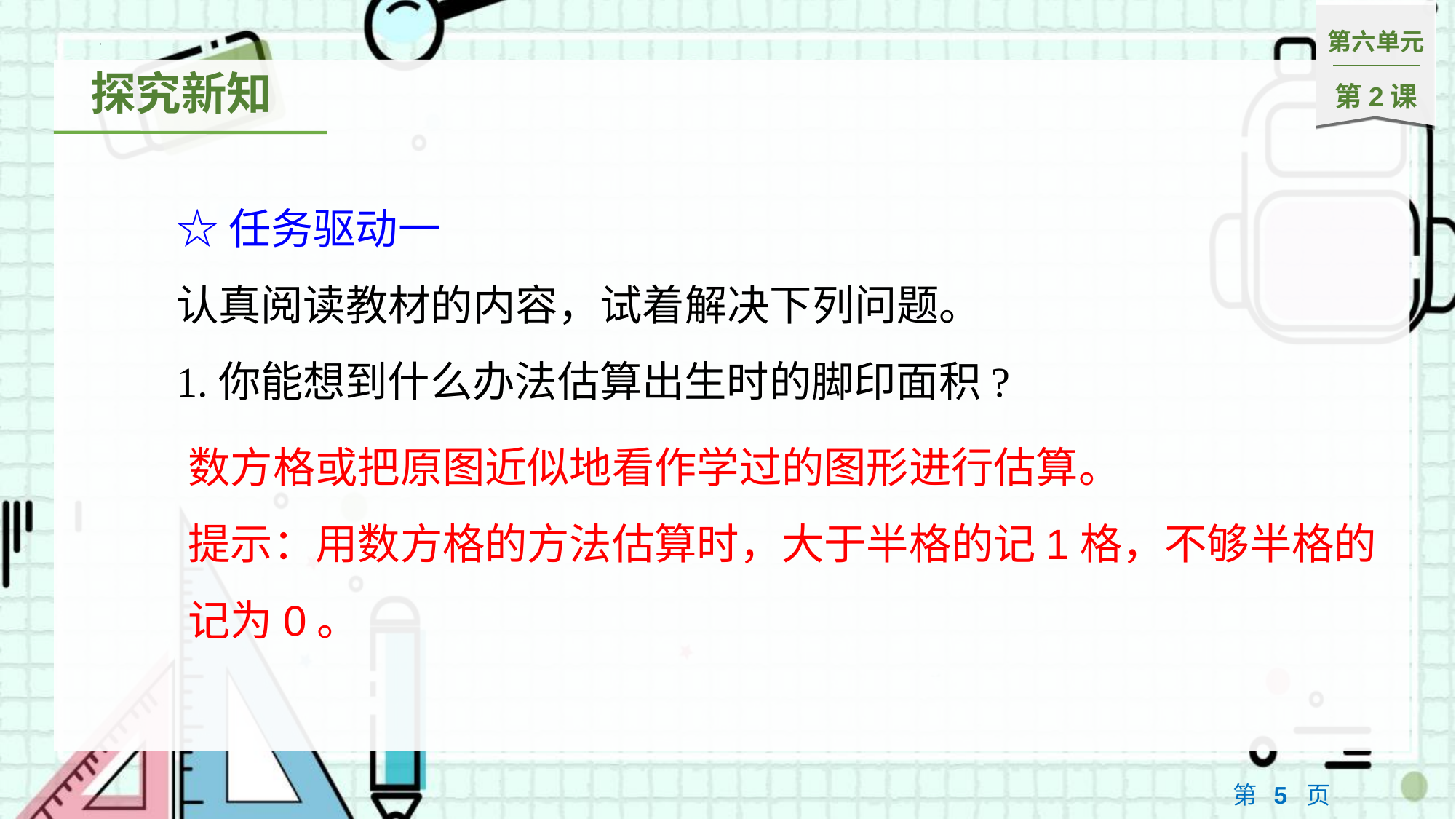

☆任务驱动一
认真阅读教材的内容，试着解决下列问题。
1.你能想到什么办法估算出生时的脚印面积?
数方格或把原图近似地看作学过的图形进行估算。
提示：用数方格的方法估算时，大于半格的记1格，不够半格的记为0。